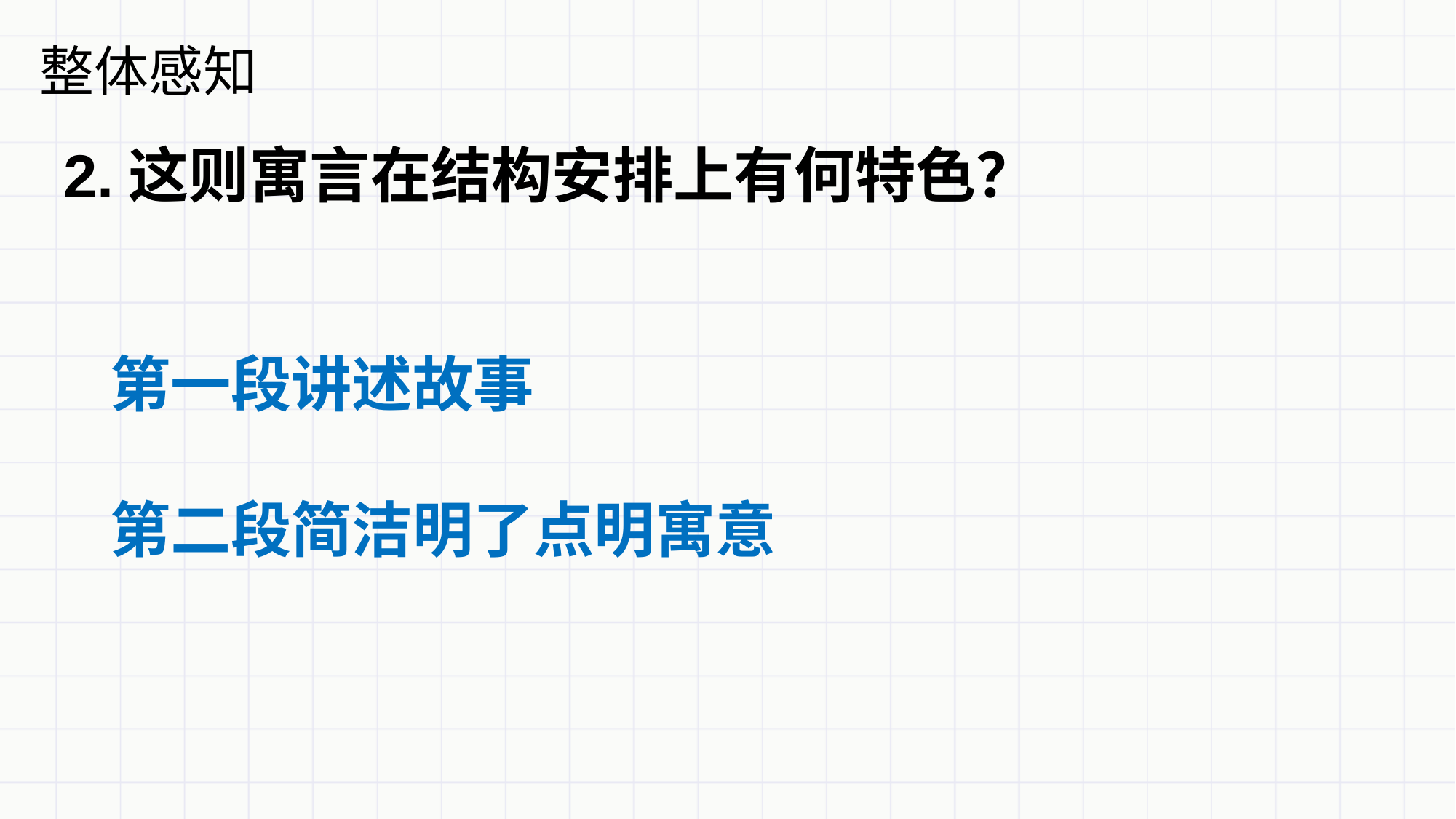

整体感知
2.这则寓言在结构安排上有何特色？
第一段讲述故事
第二段简洁明了点明寓意